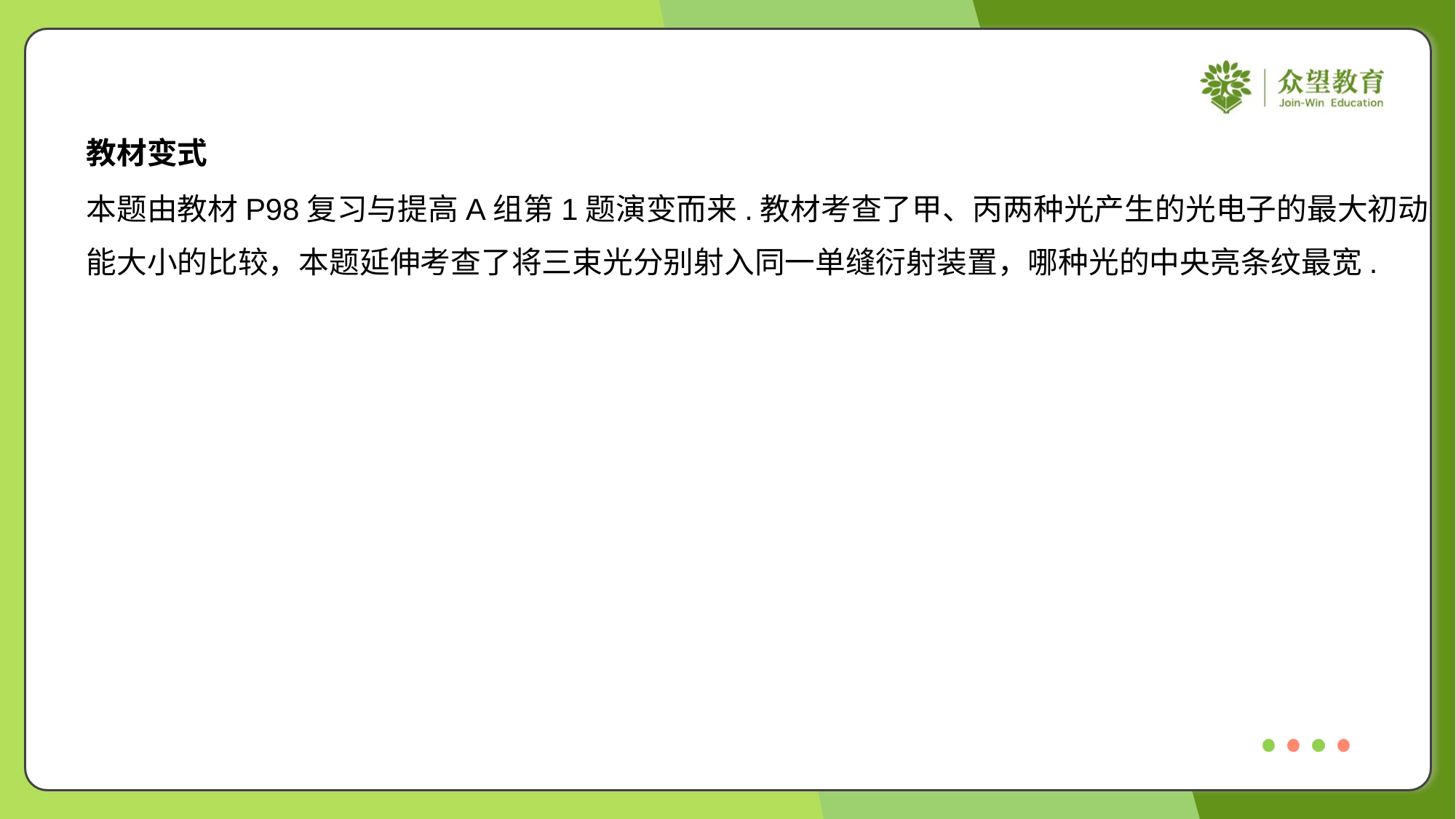

教材变式
本题由教材P98复习与提高A组第1题演变而来.教材考查了甲、丙两种光产生的光电子的最大初动
能大小的比较，本题延伸考查了将三束光分别射入同一单缝衍射装置，哪种光的中央亮条纹最宽.